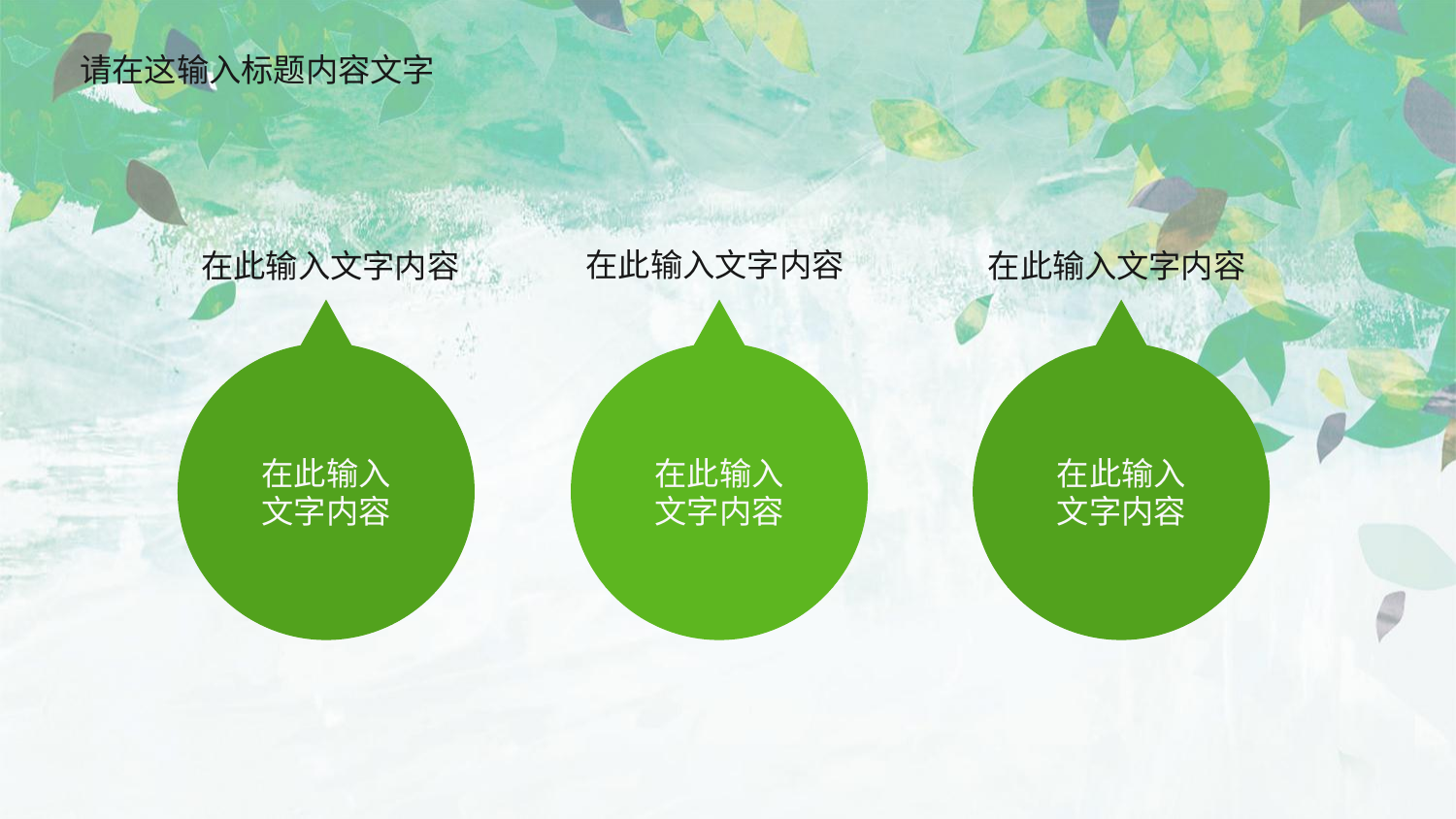

请在这输入标题内容文字
在此输入文字内容
在此输入文字内容
在此输入文字内容

在此输入
文字内容

在此输入
文字内容

在此输入
文字内容